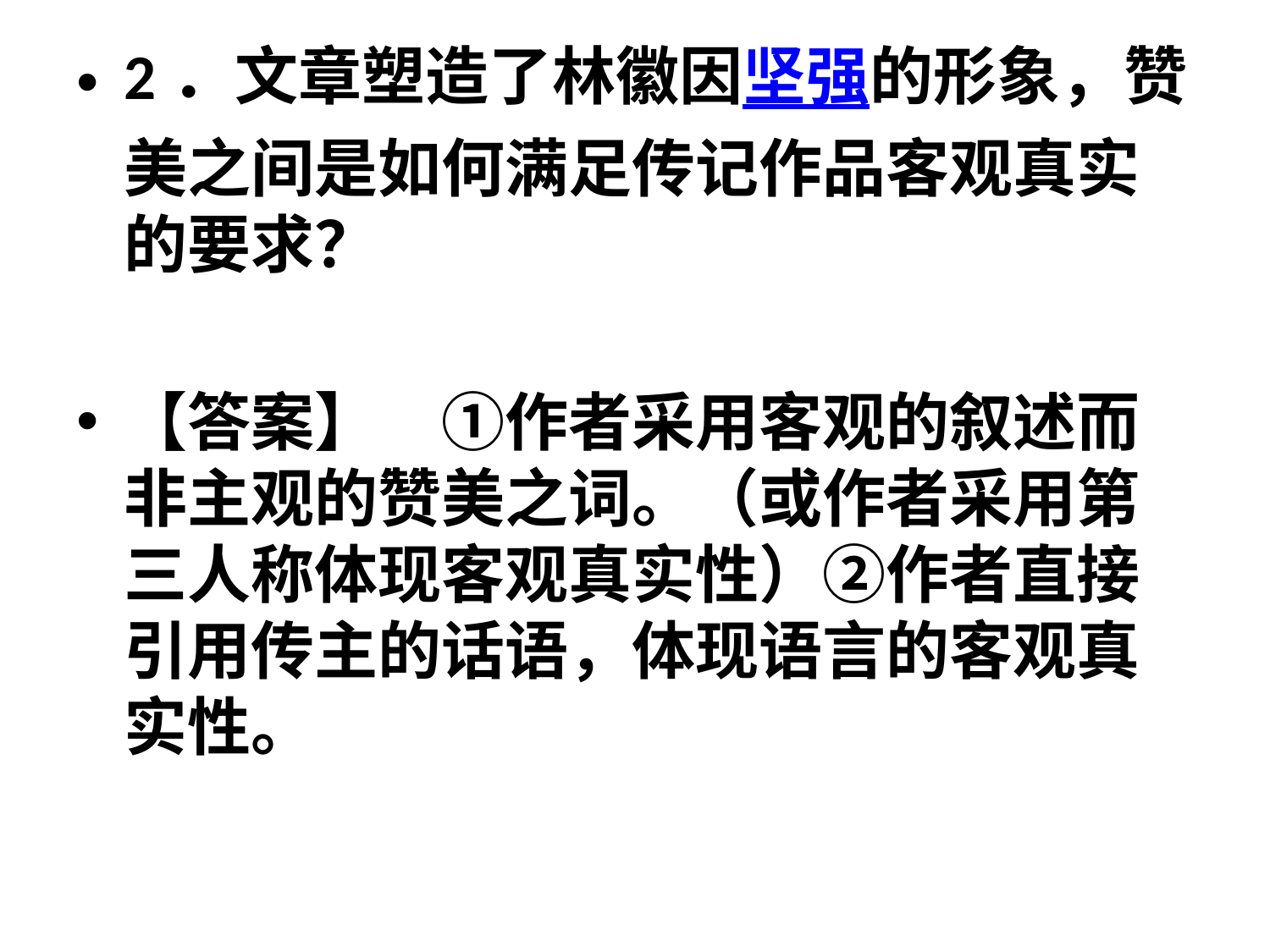

2．文章塑造了林徽因坚强的形象，赞美之间是如何满足传记作品客观真实的要求？

【答案】　①作者采用客观的叙述而非主观的赞美之词。（或作者采用第三人称体现客观真实性）②作者直接引用传主的话语，体现语言的客观真实性。